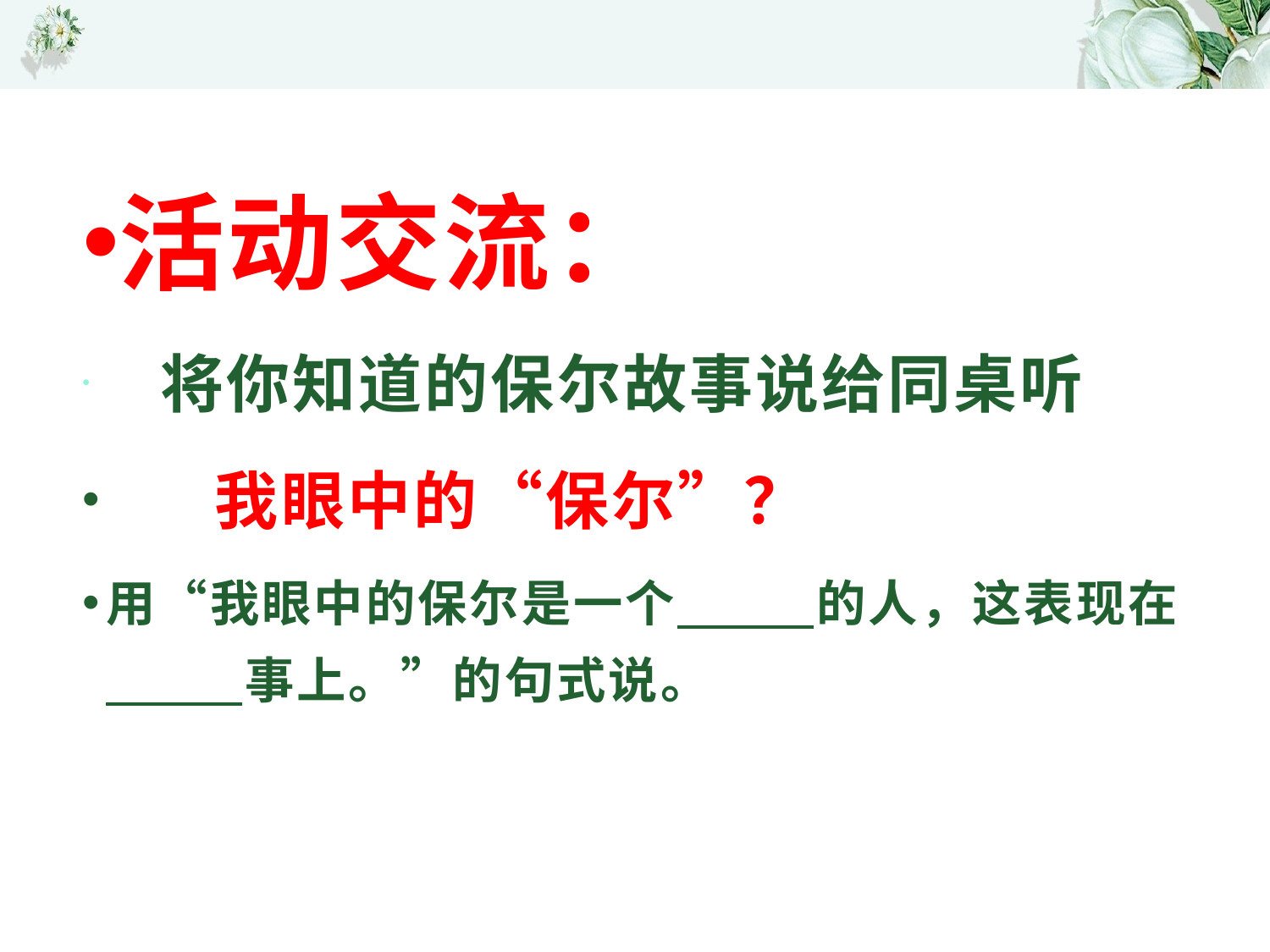

#
活动交流：
    将你知道的保尔故事说给同桌听
       我眼中的“保尔”？
用“我眼中的保尔是一个          的人，这表现在           事上。”的句式说。